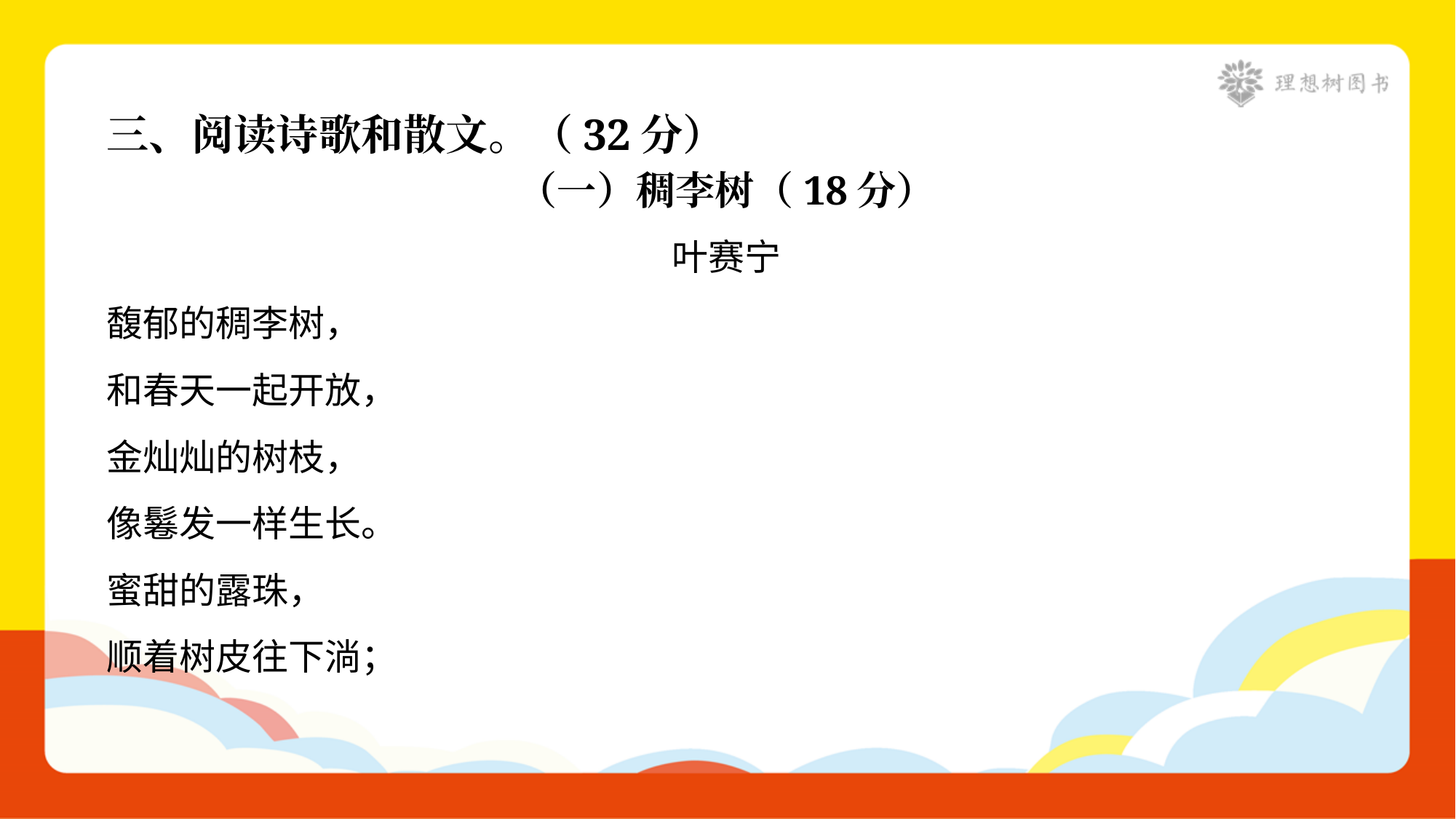

三、阅读诗歌和散文。（32分）
（一）稠李树（18分）
叶赛宁
馥郁的稠李树，
和春天一起开放，
金灿灿的树枝，
像鬈发一样生长。
蜜甜的露珠，
顺着树皮往下淌；